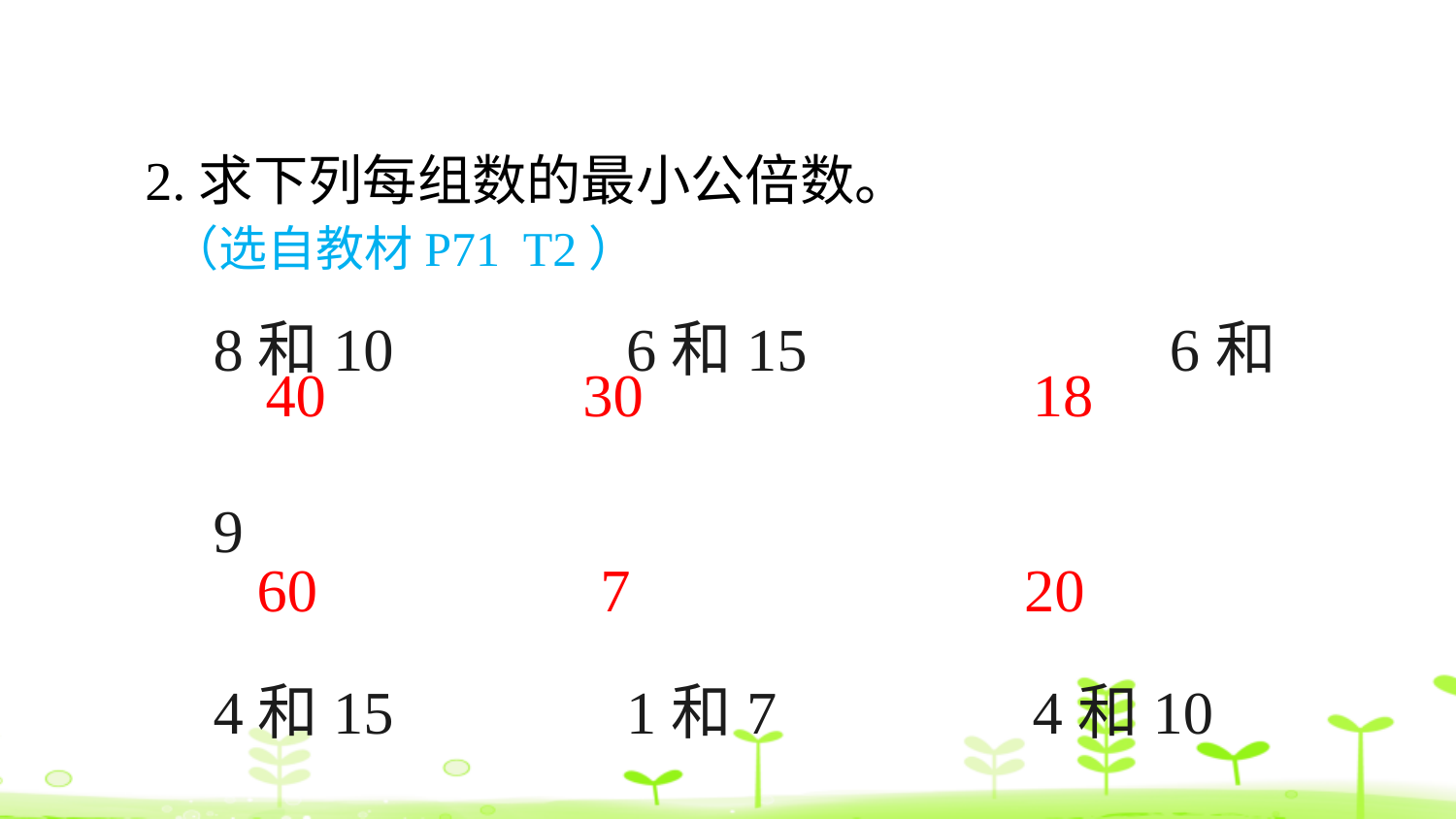

2.求下列每组数的最小公倍数。
 （选自教材P71  T2）
8和10	        6和15	               6和9
4和15	        1和7		      4和10
40
30
18
60
7
20